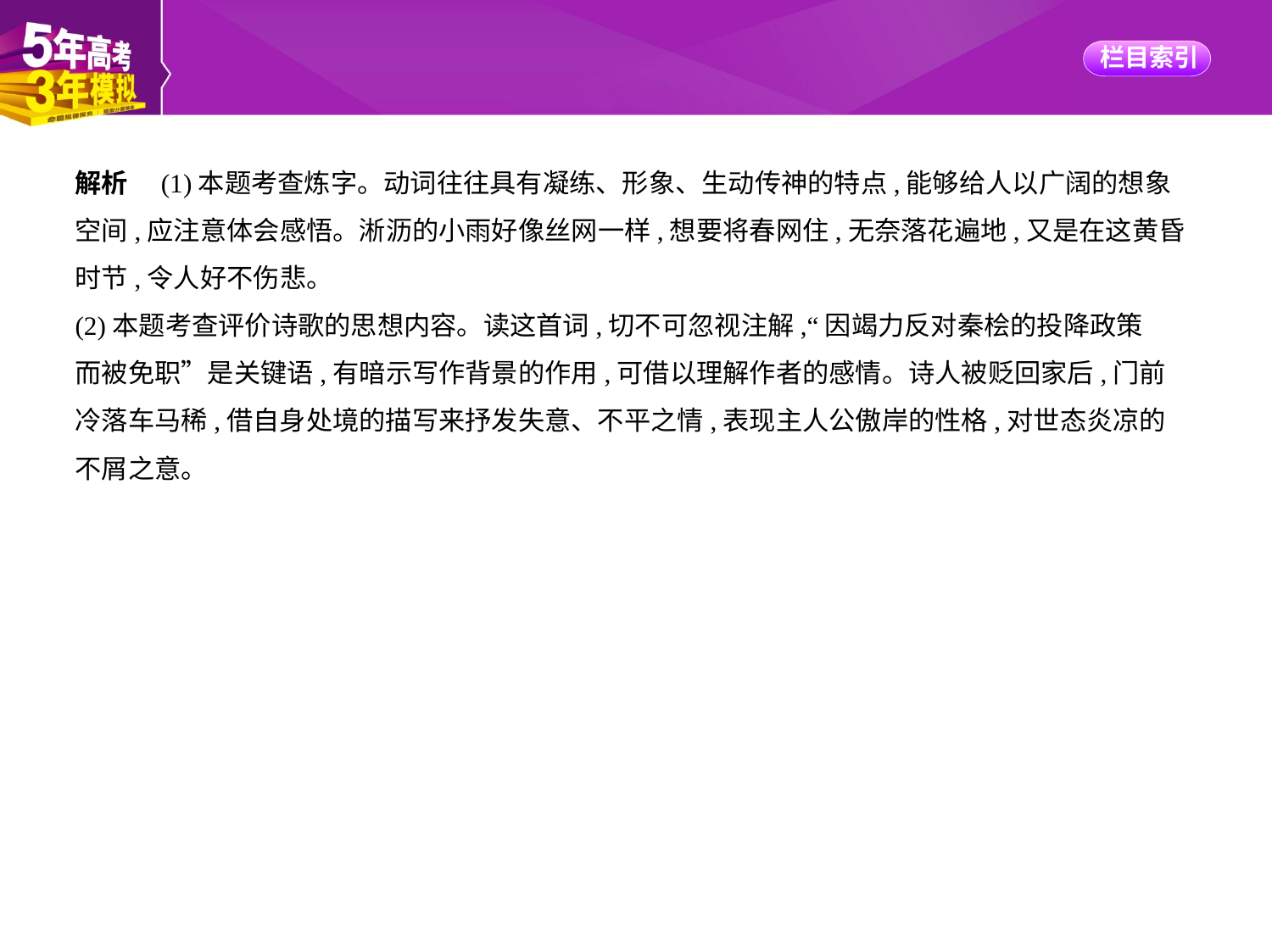

解析　(1)本题考查炼字。动词往往具有凝练、形象、生动传神的特点,能够给人以广阔的想象
空间,应注意体会感悟。淅沥的小雨好像丝网一样,想要将春网住,无奈落花遍地,又是在这黄昏
时节,令人好不伤悲。
(2)本题考查评价诗歌的思想内容。读这首词,切不可忽视注解,“因竭力反对秦桧的投降政策
而被免职”是关键语,有暗示写作背景的作用,可借以理解作者的感情。诗人被贬回家后,门前
冷落车马稀,借自身处境的描写来抒发失意、不平之情,表现主人公傲岸的性格,对世态炎凉的
不屑之意。